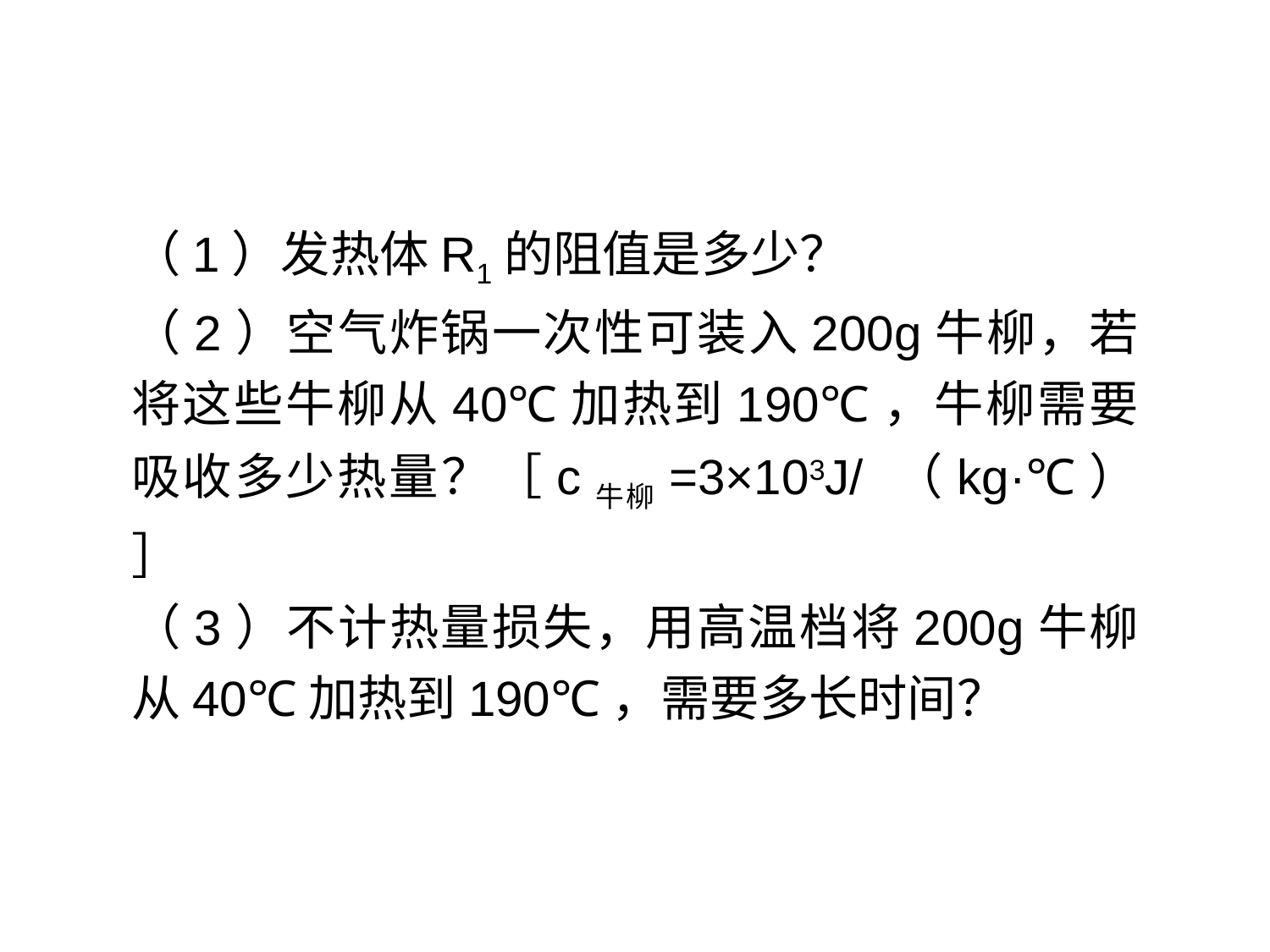

（1）发热体R1的阻值是多少？
（2）空气炸锅一次性可装入200g牛柳，若将这些牛柳从40℃加热到190℃，牛柳需要吸收多少热量？［c牛柳=3×103J/ （kg·℃）］
（3）不计热量损失，用高温档将200g牛柳从40℃加热到190℃，需要多长时间？